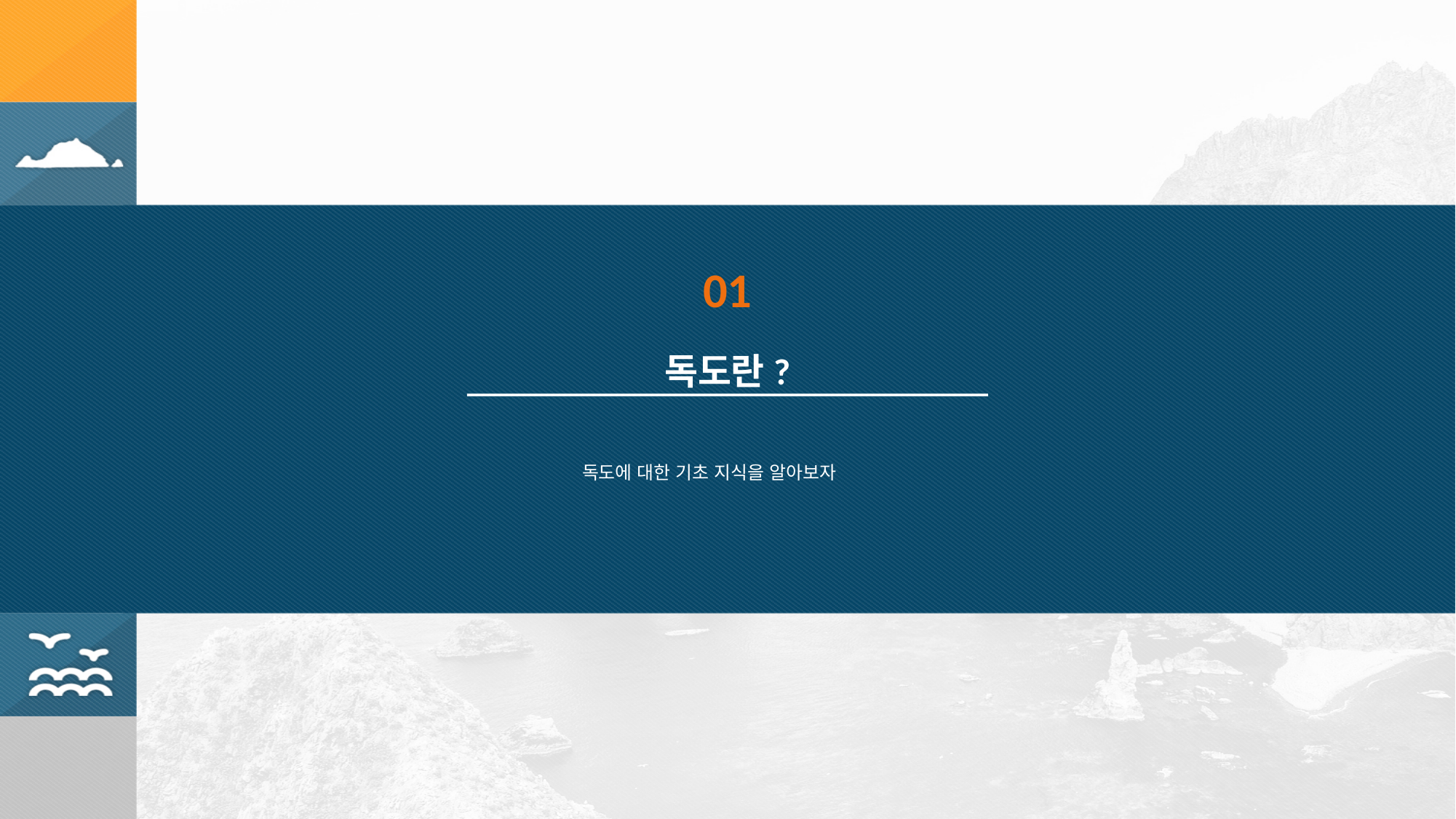

01
독도란?

독도에 대한 기초 지식을 알아보자